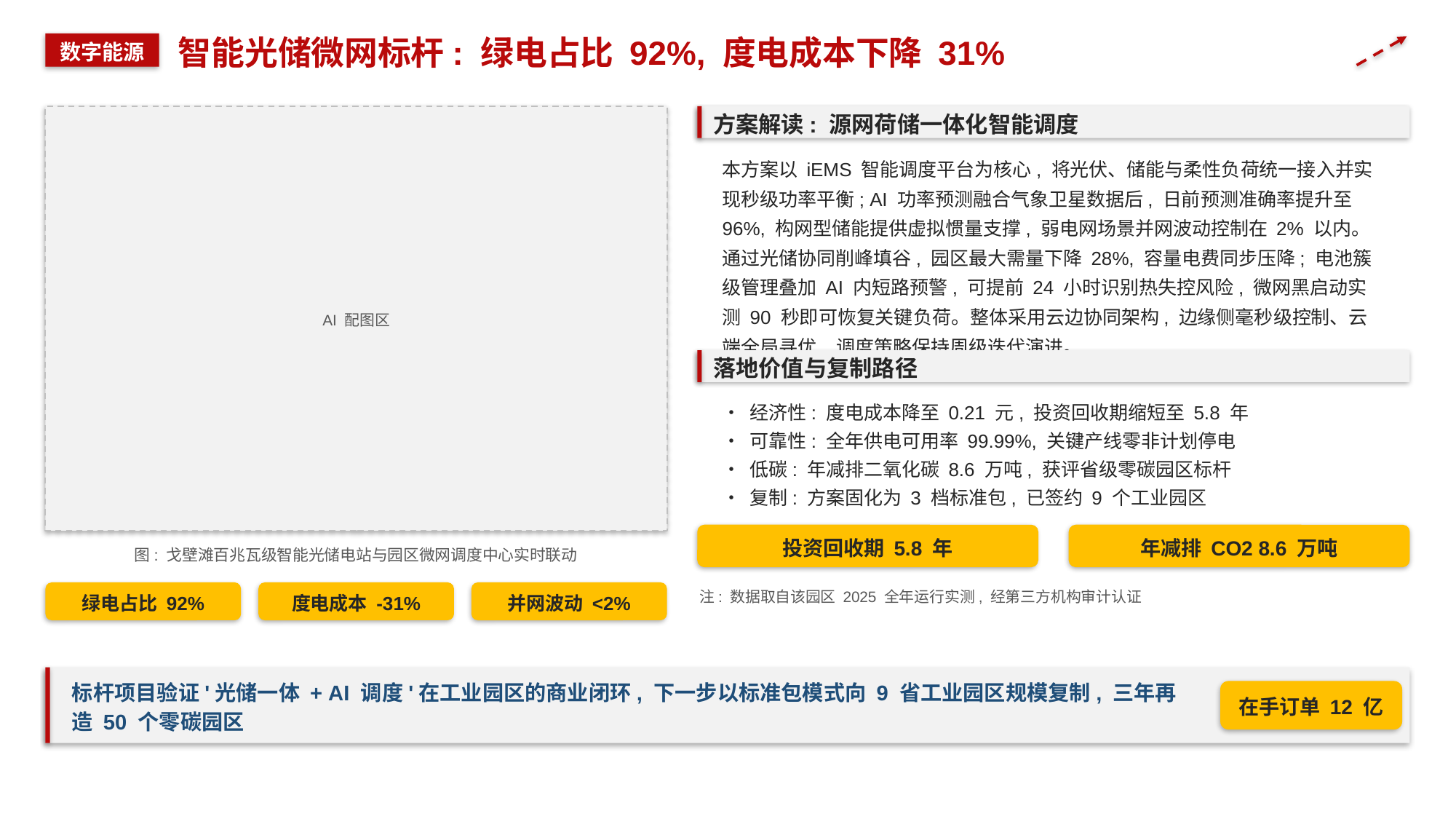

智能光储微网标杆: 绿电占比 92%, 度电成本下降 31%

数字能源

方案解读: 源网荷储一体化智能调度
本方案以 iEMS 智能调度平台为核心, 将光伏、储能与柔性负荷统一接入并实现秒级功率平衡; AI 功率预测融合气象卫星数据后, 日前预测准确率提升至 96%, 构网型储能提供虚拟惯量支撑, 弱电网场景并网波动控制在 2% 以内。通过光储协同削峰填谷, 园区最大需量下降 28%, 容量电费同步压降; 电池簇级管理叠加 AI 内短路预警, 可提前 24 小时识别热失控风险, 微网黑启动实测 90 秒即可恢复关键负荷。整体采用云边协同架构, 边缘侧毫秒级控制、云端全局寻优, 调度策略保持周级迭代演进。
AI 配图区

落地价值与复制路径
• 经济性: 度电成本降至 0.21 元, 投资回收期缩短至 5.8 年
• 可靠性: 全年供电可用率 99.99%, 关键产线零非计划停电
• 低碳: 年减排二氧化碳 8.6 万吨, 获评省级零碳园区标杆
• 复制: 方案固化为 3 档标准包, 已签约 9 个工业园区

投资回收期 5.8 年

年减排 CO2 8.6 万吨
图: 戈壁滩百兆瓦级智能光储电站与园区微网调度中心实时联动

绿电占比 92%

度电成本 -31%

并网波动 <2%
注: 数据取自该园区 2025 全年运行实测, 经第三方机构审计认证

标杆项目验证'光储一体 + AI 调度'在工业园区的商业闭环, 下一步以标准包模式向 9 省工业园区规模复制, 三年再造 50 个零碳园区

在手订单 12 亿